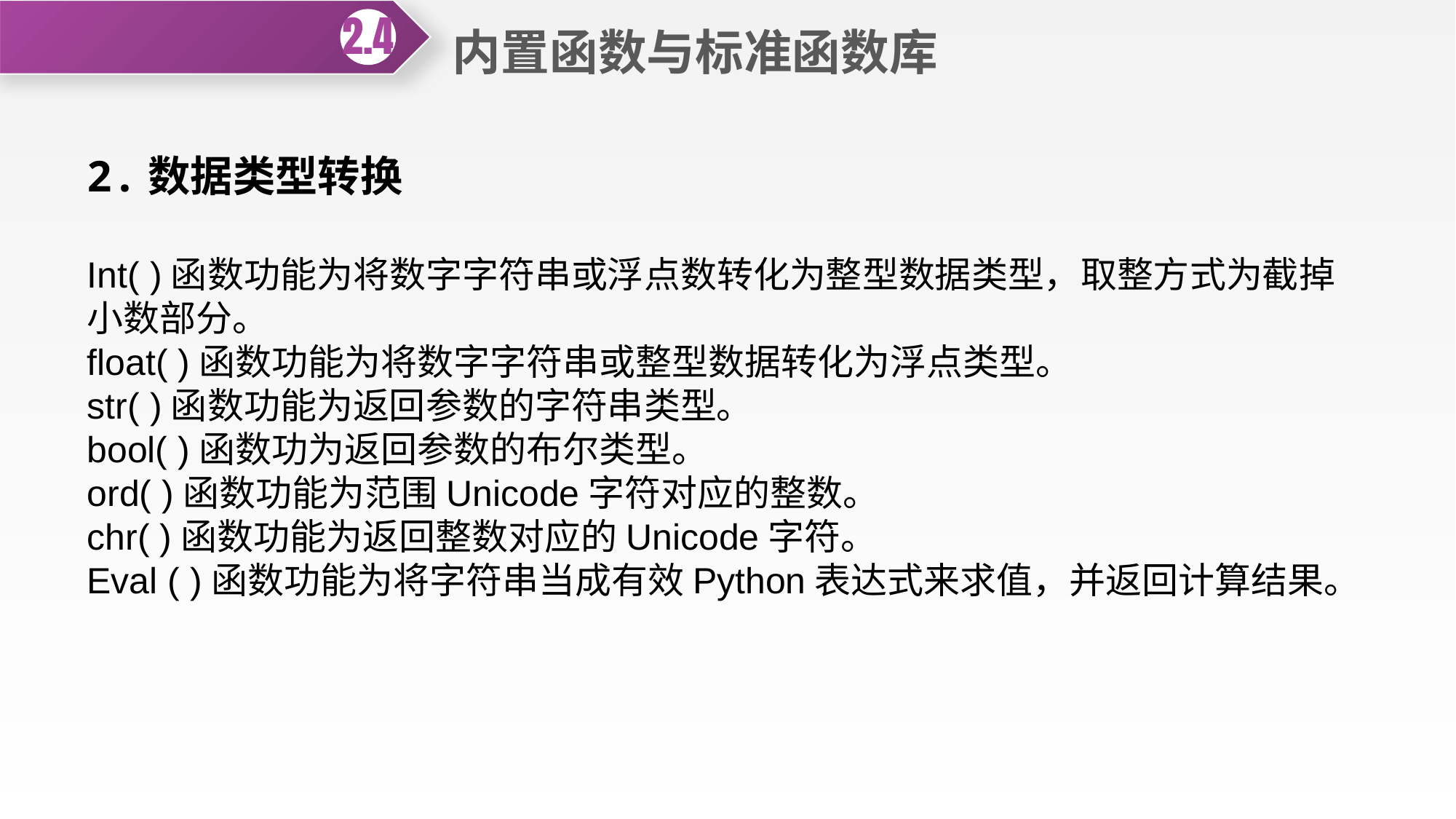

内置函数与标准函数库

2.4
2.数据类型转换

Int( )函数功能为将数字字符串或浮点数转化为整型数据类型，取整方式为截掉小数部分。
float( )函数功能为将数字字符串或整型数据转化为浮点类型。
str( )函数功能为返回参数的字符串类型。
bool( )函数功为返回参数的布尔类型。
ord( )函数功能为范围Unicode字符对应的整数。
chr( )函数功能为返回整数对应的Unicode字符。
Eval ( )函数功能为将字符串当成有效Python表达式来求值，并返回计算结果。